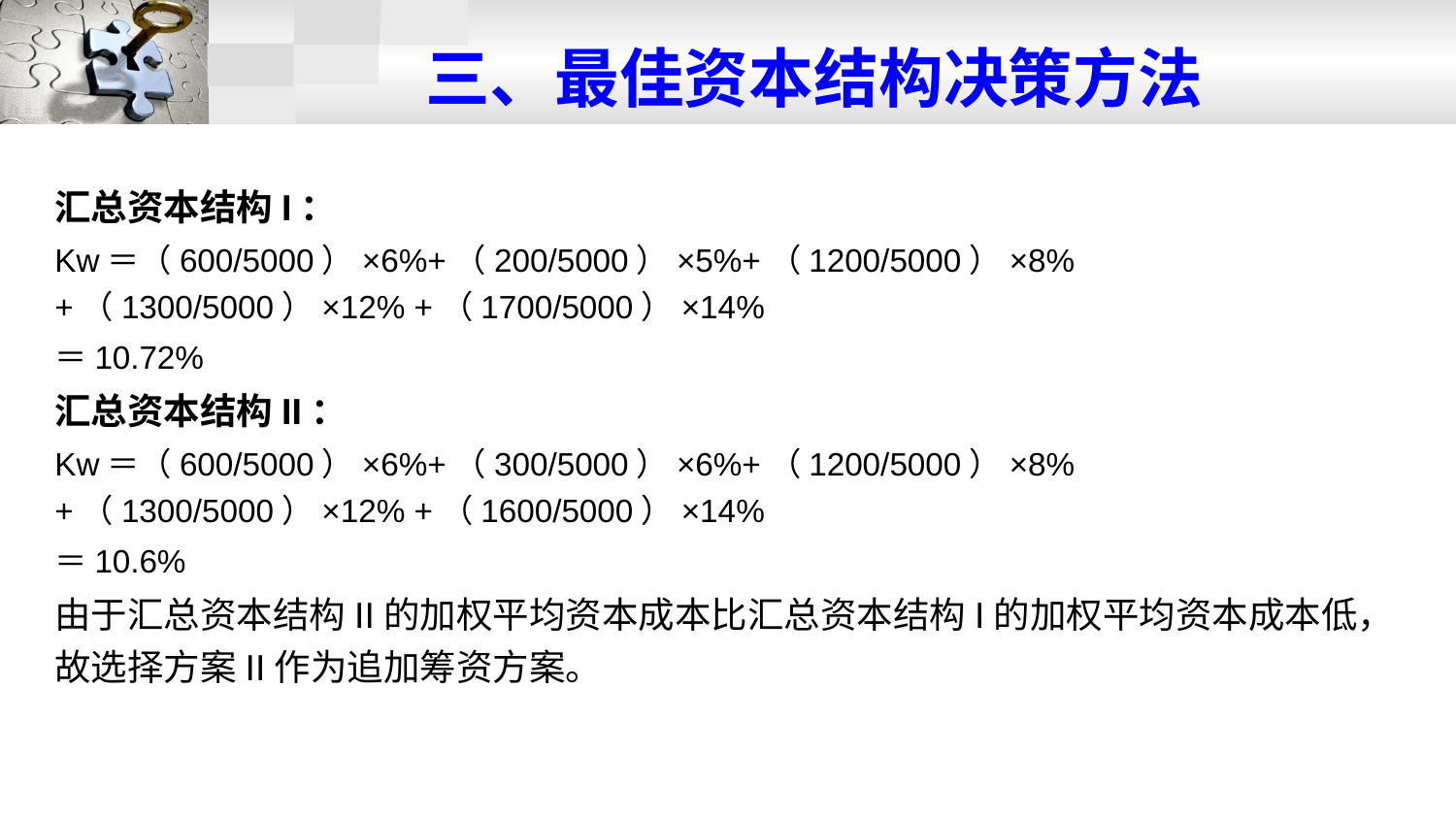

# 三、最佳资本结构决策方法
汇总资本结构I：
Kw＝（600/5000）×6%+（200/5000）×5%+（1200/5000）×8%+（1300/5000）×12% +（1700/5000）×14%
＝10.72%
汇总资本结构II：
Kw＝（600/5000）×6%+（300/5000）×6%+（1200/5000）×8%+（1300/5000）×12% +（1600/5000）×14%
＝10.6%
由于汇总资本结构II的加权平均资本成本比汇总资本结构I的加权平均资本成本低，故选择方案II作为追加筹资方案。